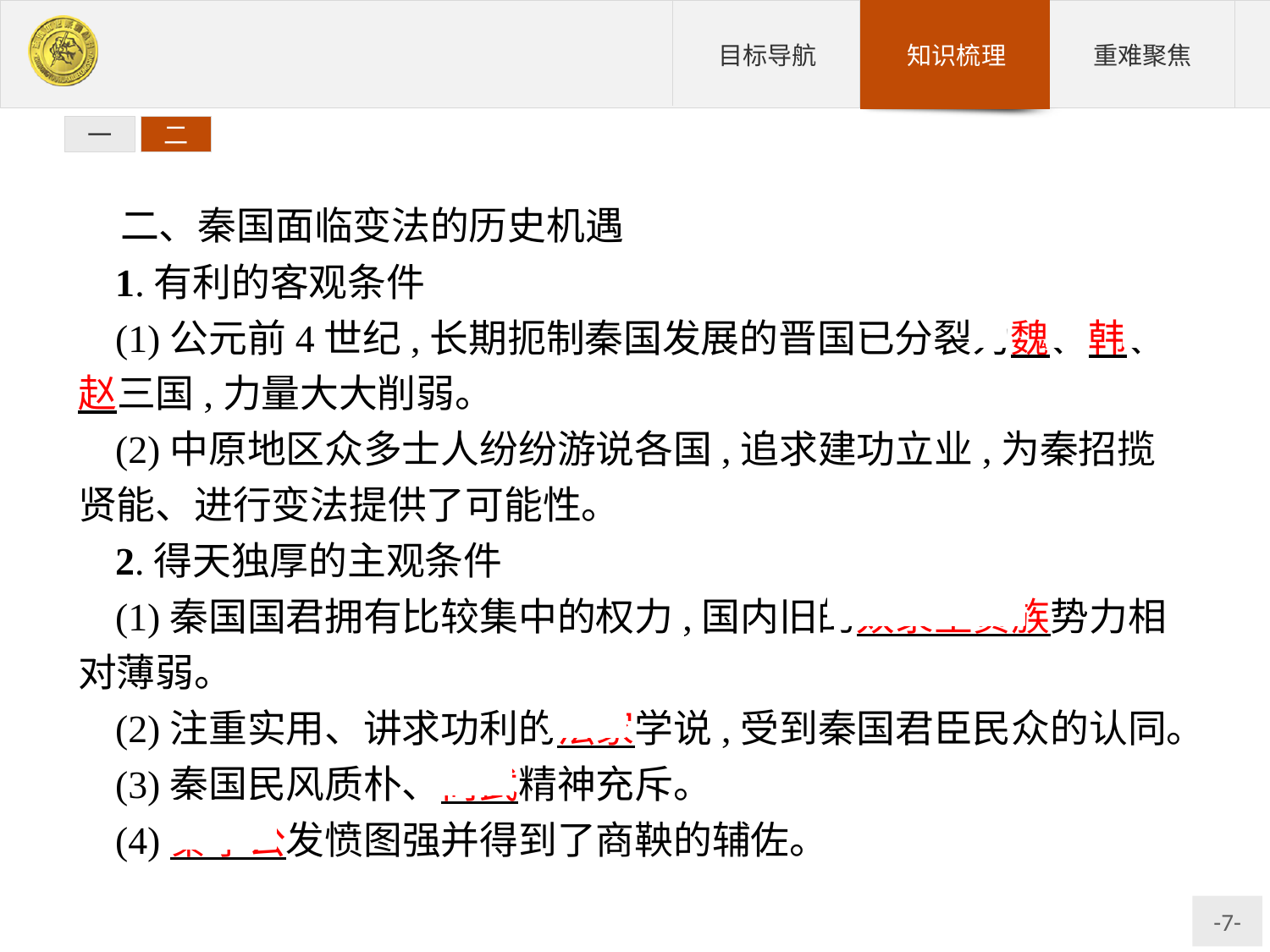

一
二
二、秦国面临变法的历史机遇
1.有利的客观条件
(1)公元前4世纪,长期扼制秦国发展的晋国已分裂为魏、韩、赵三国,力量大大削弱。
(2)中原地区众多士人纷纷游说各国,追求建功立业,为秦招揽贤能、进行变法提供了可能性。
2.得天独厚的主观条件
(1)秦国国君拥有比较集中的权力,国内旧的奴隶主贵族势力相对薄弱。
(2)注重实用、讲求功利的法家学说,受到秦国君臣民众的认同。
(3)秦国民风质朴、尚武精神充斥。
(4)秦孝公发愤图强并得到了商鞅的辅佐。